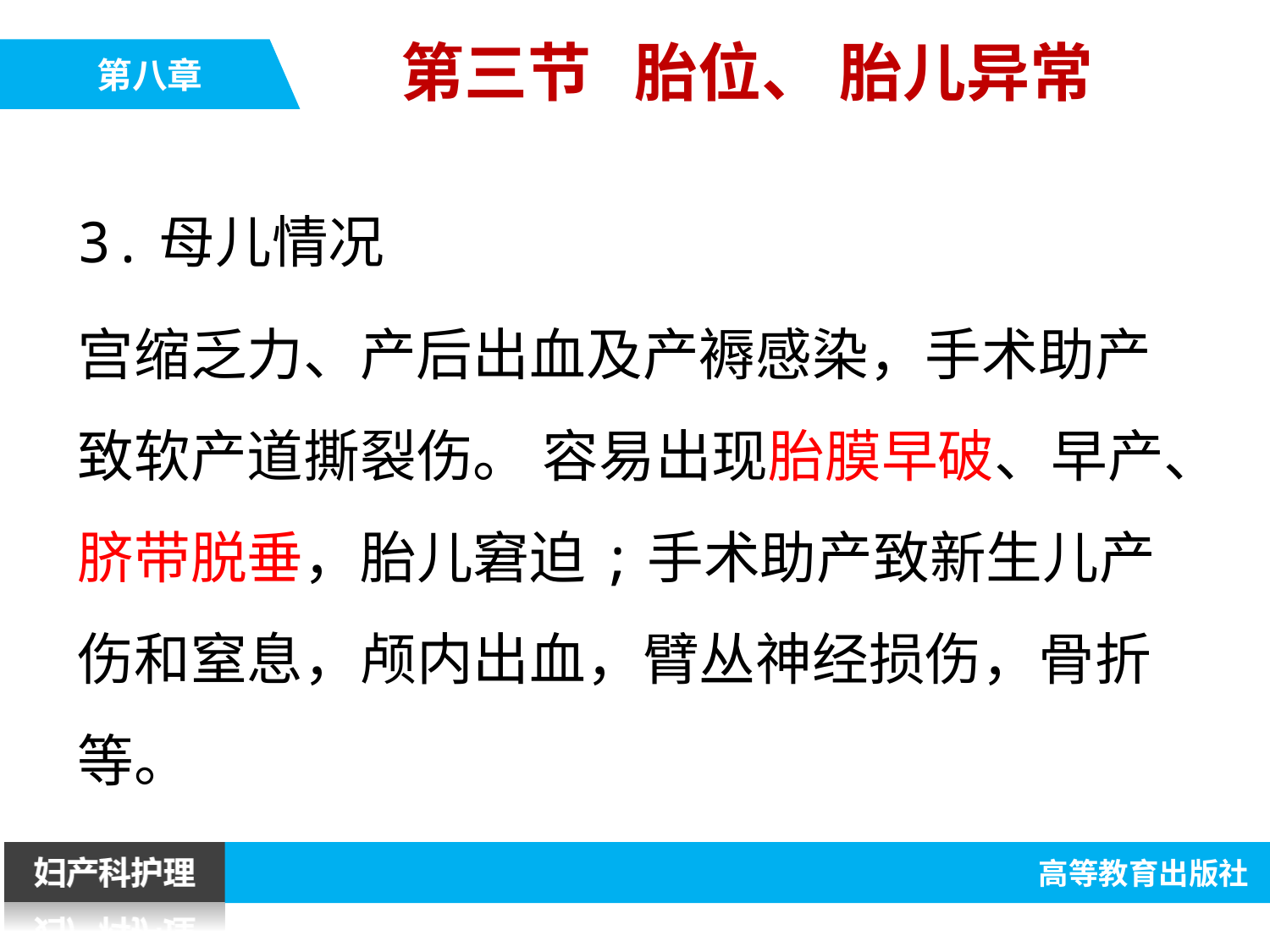

第三节   胎位、 胎儿异常

3.母儿情况
宫缩乏力、产后出血及产褥感染，手术助产致软产道撕裂伤。 容易出现胎膜早破、早产、脐带脱垂，胎儿窘迫;手术助产致新生儿产伤和窒息，颅内出血，臂丛神经损伤，骨折等。